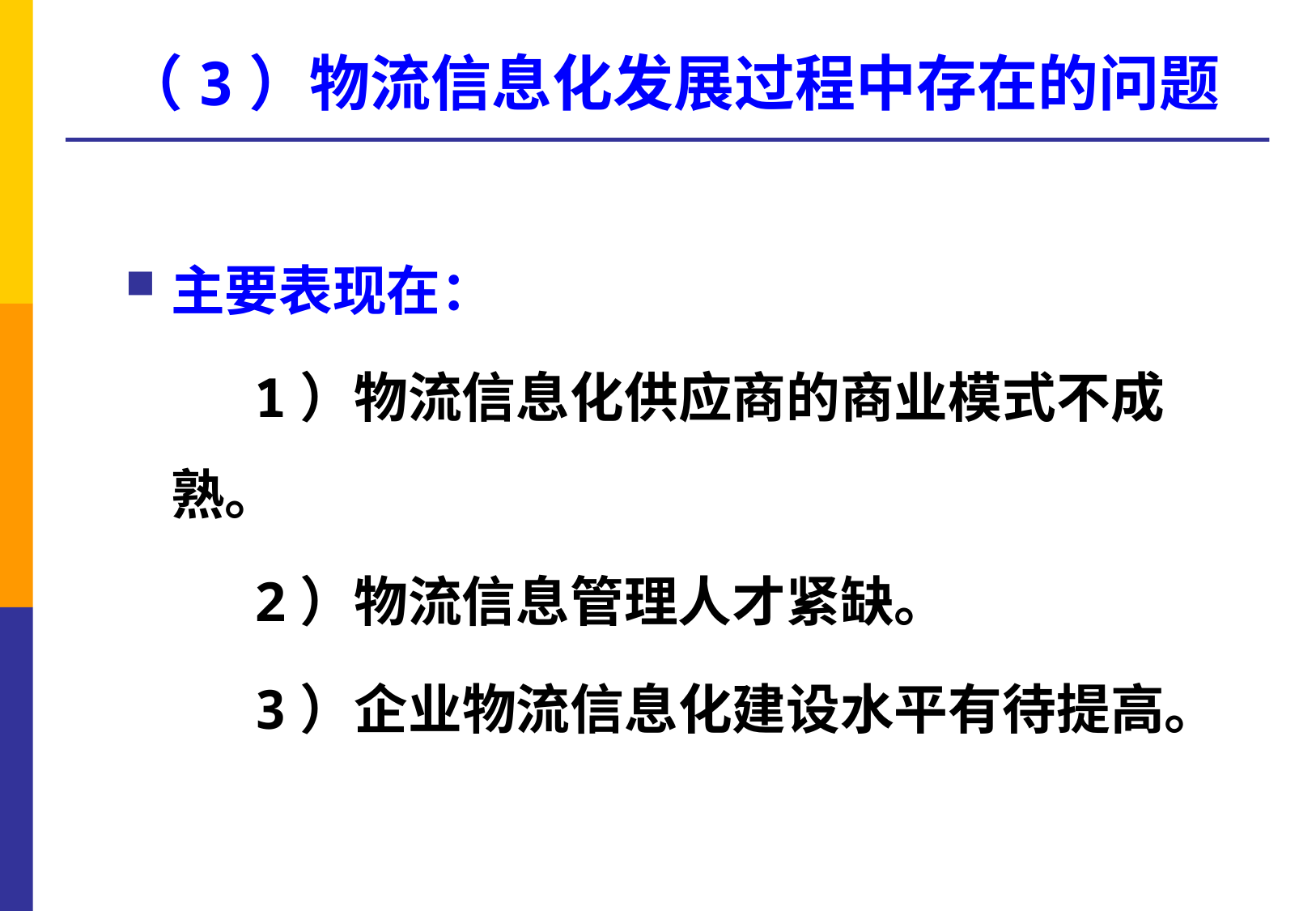

# （3）物流信息化发展过程中存在的问题
主要表现在：
    1）物流信息化供应商的商业模式不成熟。
    2）物流信息管理人才紧缺。
    3）企业物流信息化建设水平有待提高。